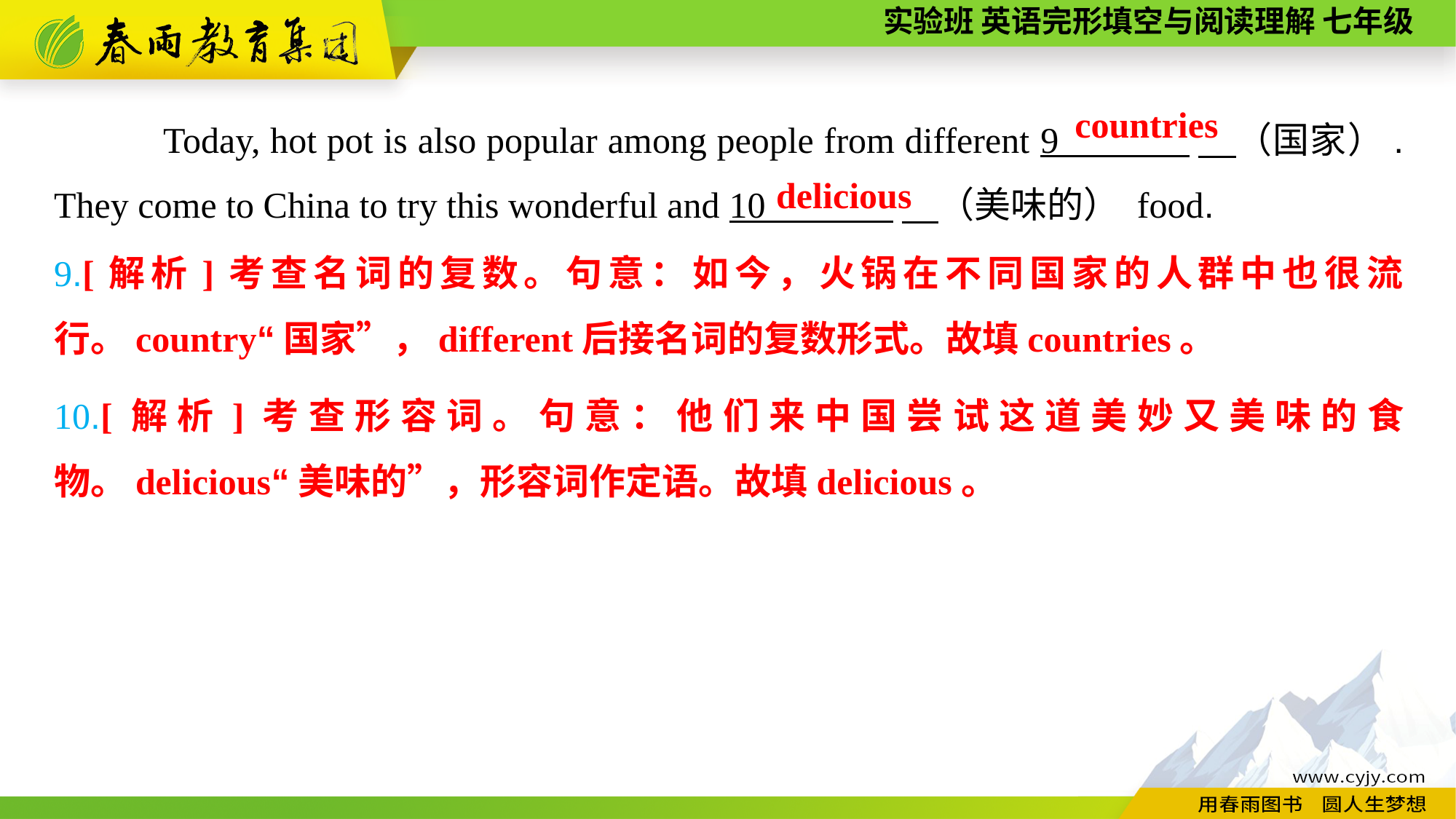

Today, hot pot is also popular among people from different 9             　（国家）. They come to China to try this wonderful and 10              　（美味的） food.
countries
delicious
9.[解析]考查名词的复数。句意：如今，火锅在不同国家的人群中也很流行。country“国家”，different后接名词的复数形式。故填countries。
10.[解析]考查形容词。句意：他们来中国尝试这道美妙又美味的食物。delicious“美味的”，形容词作定语。故填delicious。